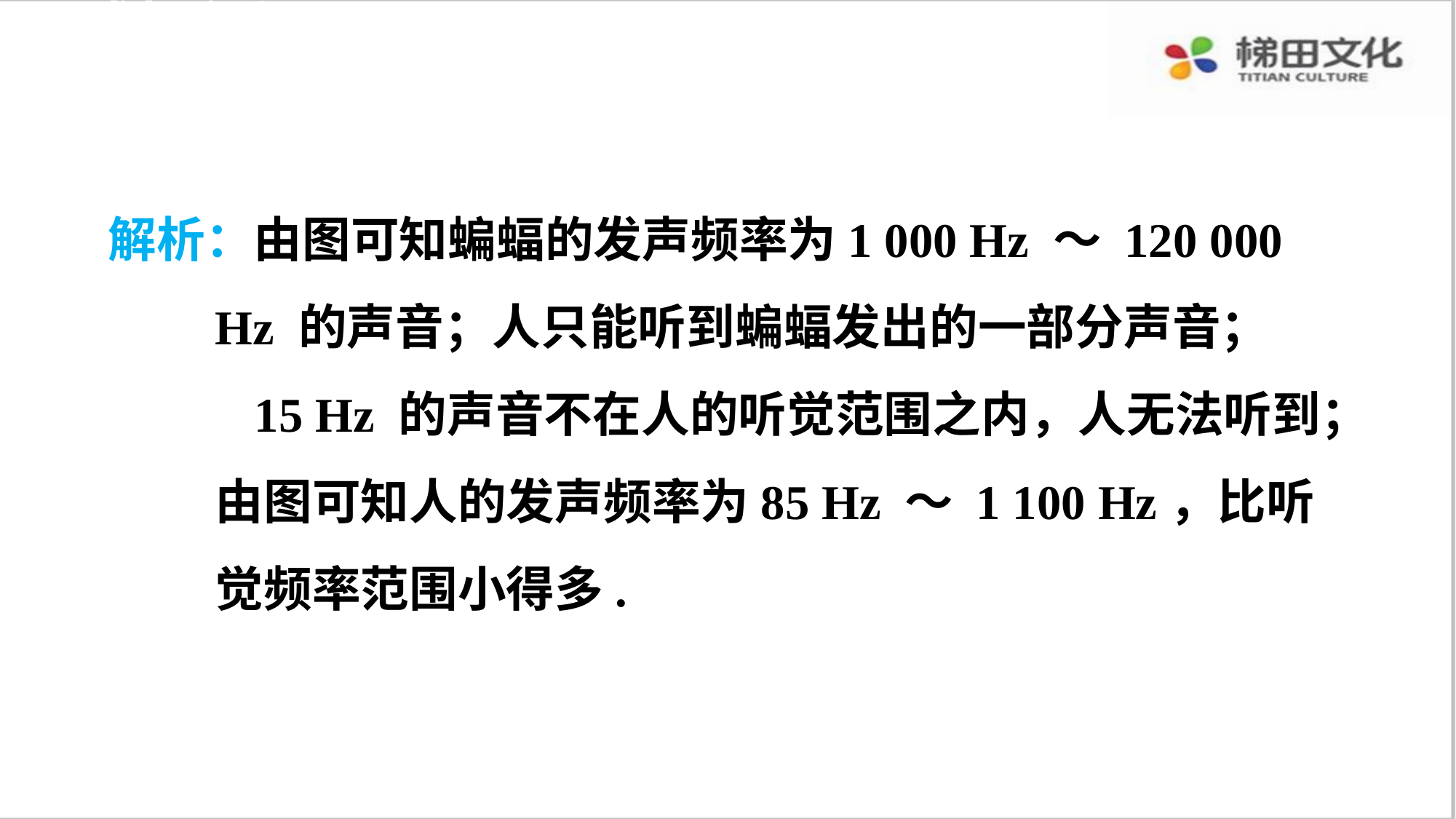

感悟新知
解析：由图可知蝙蝠的发声频率为1 000 Hz ～ 120 000 Hz 的声音；人只能听到蝙蝠发出的一部分声音；
            15 Hz 的声音不在人的听觉范围之内，人无法听到；由图可知人的发声频率为85 Hz ～ 1 100 Hz，比听觉频率范围小得多.